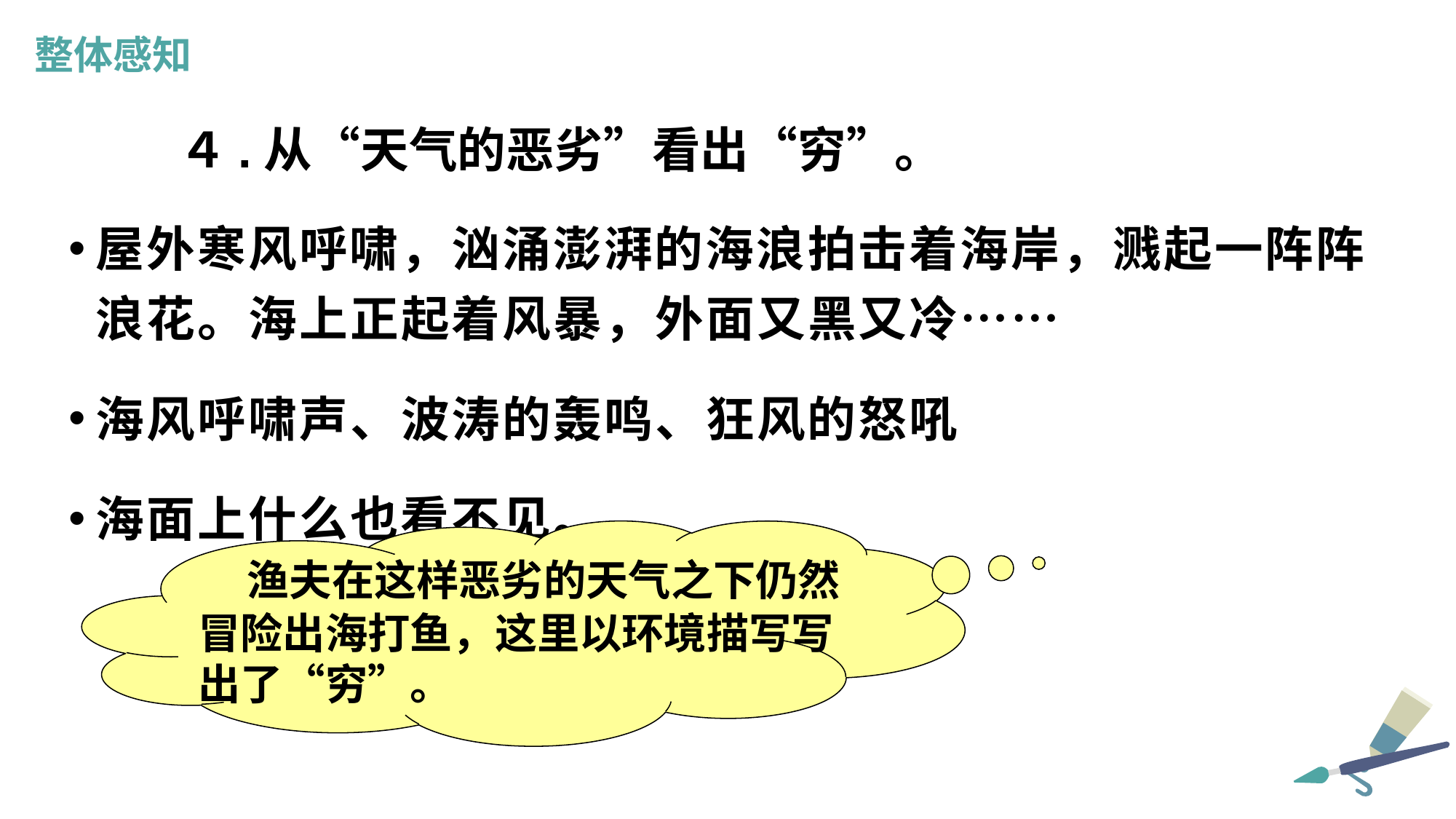

整体感知
４.从“天气的恶劣”看出“穷”。
屋外寒风呼啸，汹涌澎湃的海浪拍击着海岸，溅起一阵阵浪花。海上正起着风暴，外面又黑又冷……
海风呼啸声、波涛的轰鸣、狂风的怒吼
海面上什么也看不见。

   渔夫在这样恶劣的天气之下仍然冒险出海打鱼，这里以环境描写写出了“穷”。